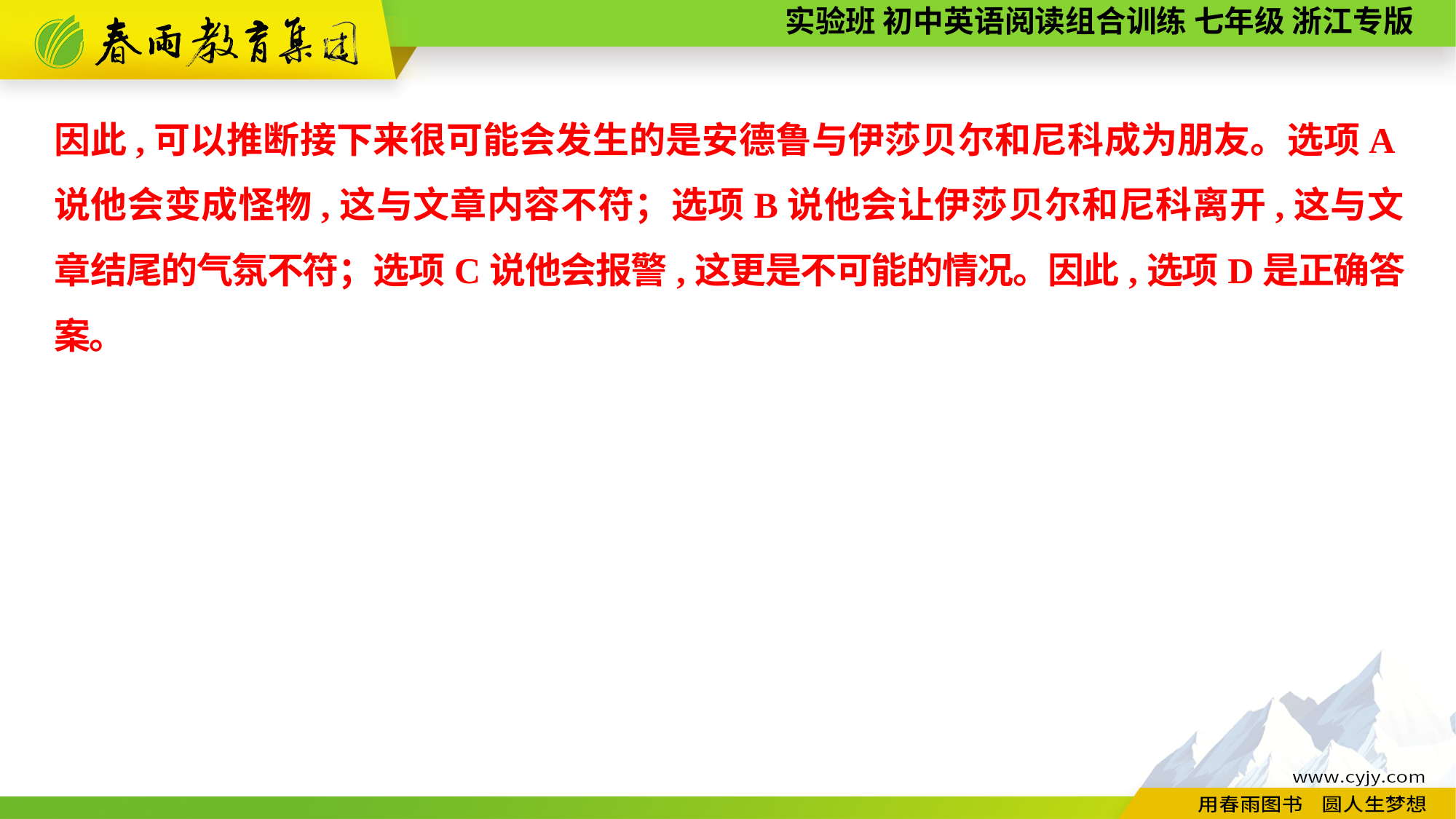

因此,可以推断接下来很可能会发生的是安德鲁与伊莎贝尔和尼科成为朋友。选项A说他会变成怪物,这与文章内容不符；选项B说他会让伊莎贝尔和尼科离开,这与文章结尾的气氛不符；选项C说他会报警,这更是不可能的情况。因此,选项D是正确答案。